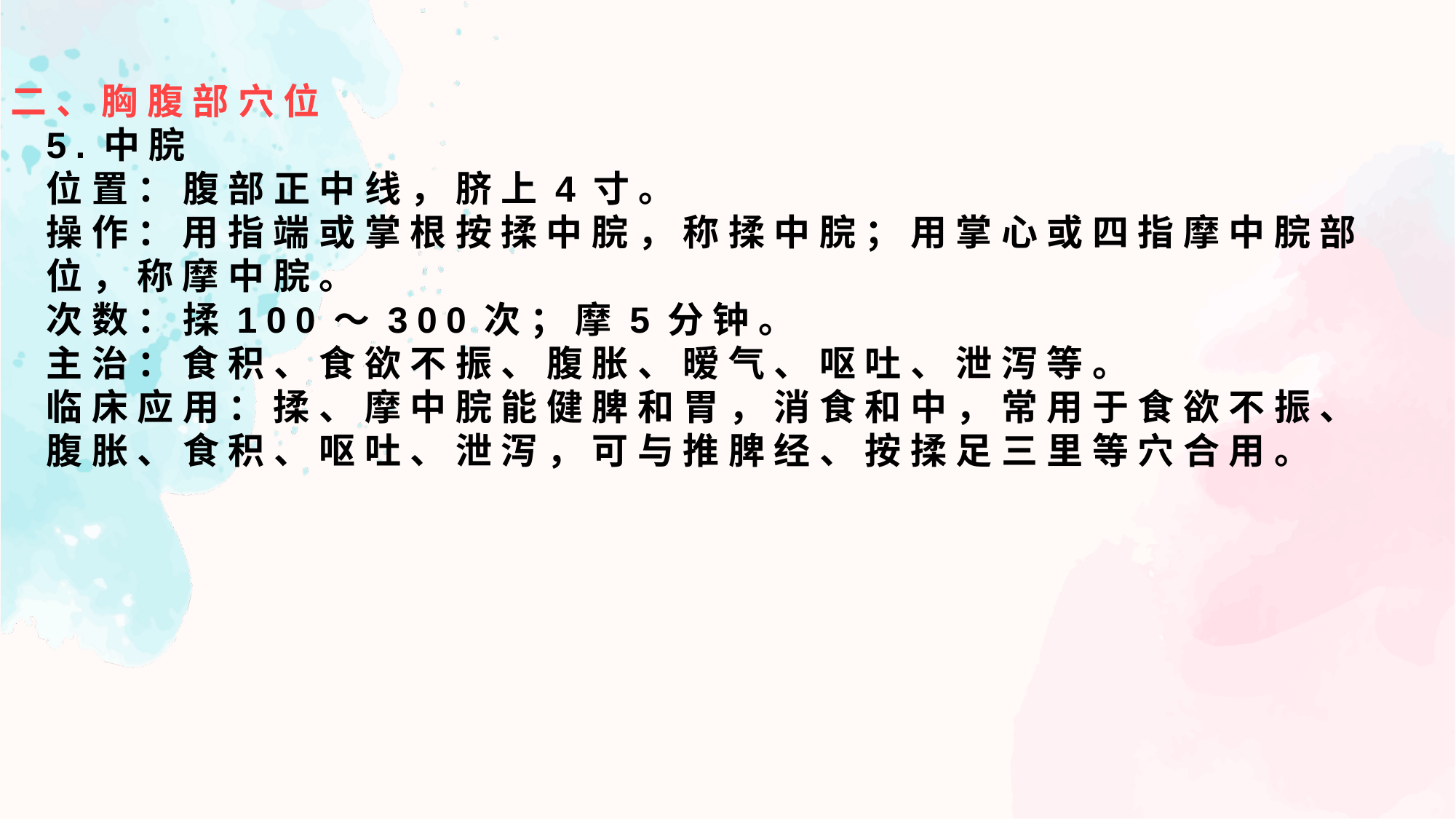

二、胸腹部穴位

5.中脘
位置：腹部正中线，脐上4寸。
操作：用指端或掌根按揉中脘，称揉中脘；用掌心或四指摩中脘部位，称摩中脘。
次数：揉100～300次；摩5分钟。
主治：食积、食欲不振、腹胀、暧气、呕吐、泄泻等。
临床应用：揉、摩中脘能健脾和胃，消食和中，常用于食欲不振、腹胀、食积、呕吐、泄泻，可与推脾经、按揉足三里等穴合用。